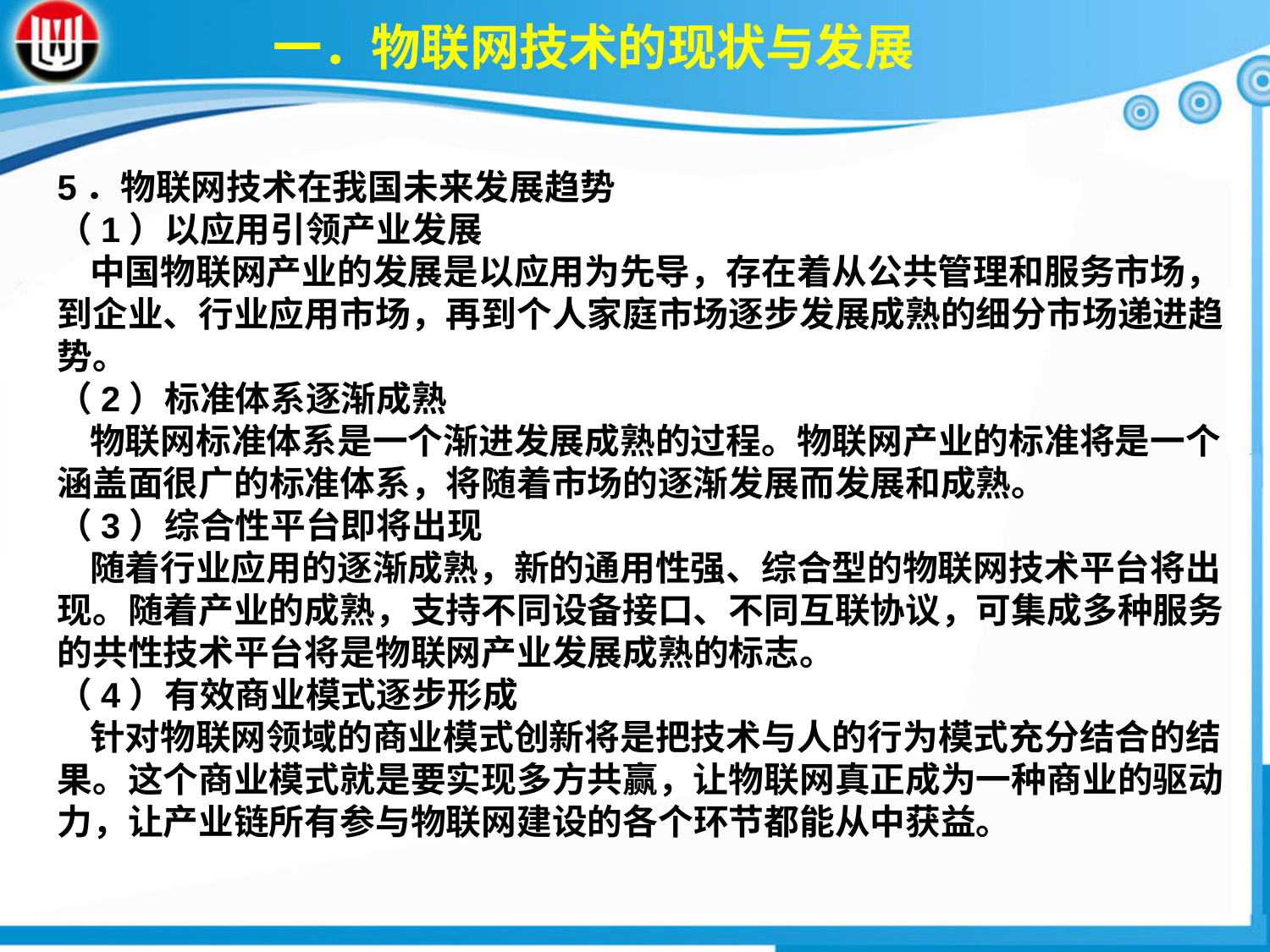

一．物联网技术的现状与发展
5．物联网技术在我国未来发展趋势（1）以应用引领产业发展   中国物联网产业的发展是以应用为先导，存在着从公共管理和服务市场，到企业、行业应用市场，再到个人家庭市场逐步发展成熟的细分市场递进趋势。（2）标准体系逐渐成熟   物联网标准体系是一个渐进发展成熟的过程。物联网产业的标准将是一个涵盖面很广的标准体系，将随着市场的逐渐发展而发展和成熟。（3）综合性平台即将出现   随着行业应用的逐渐成熟，新的通用性强、综合型的物联网技术平台将出现。随着产业的成熟，支持不同设备接口、不同互联协议，可集成多种服务的共性技术平台将是物联网产业发展成熟的标志。（4）有效商业模式逐步形成   针对物联网领域的商业模式创新将是把技术与人的行为模式充分结合的结果。这个商业模式就是要实现多方共赢，让物联网真正成为一种商业的驱动力，让产业链所有参与物联网建设的各个环节都能从中获益。